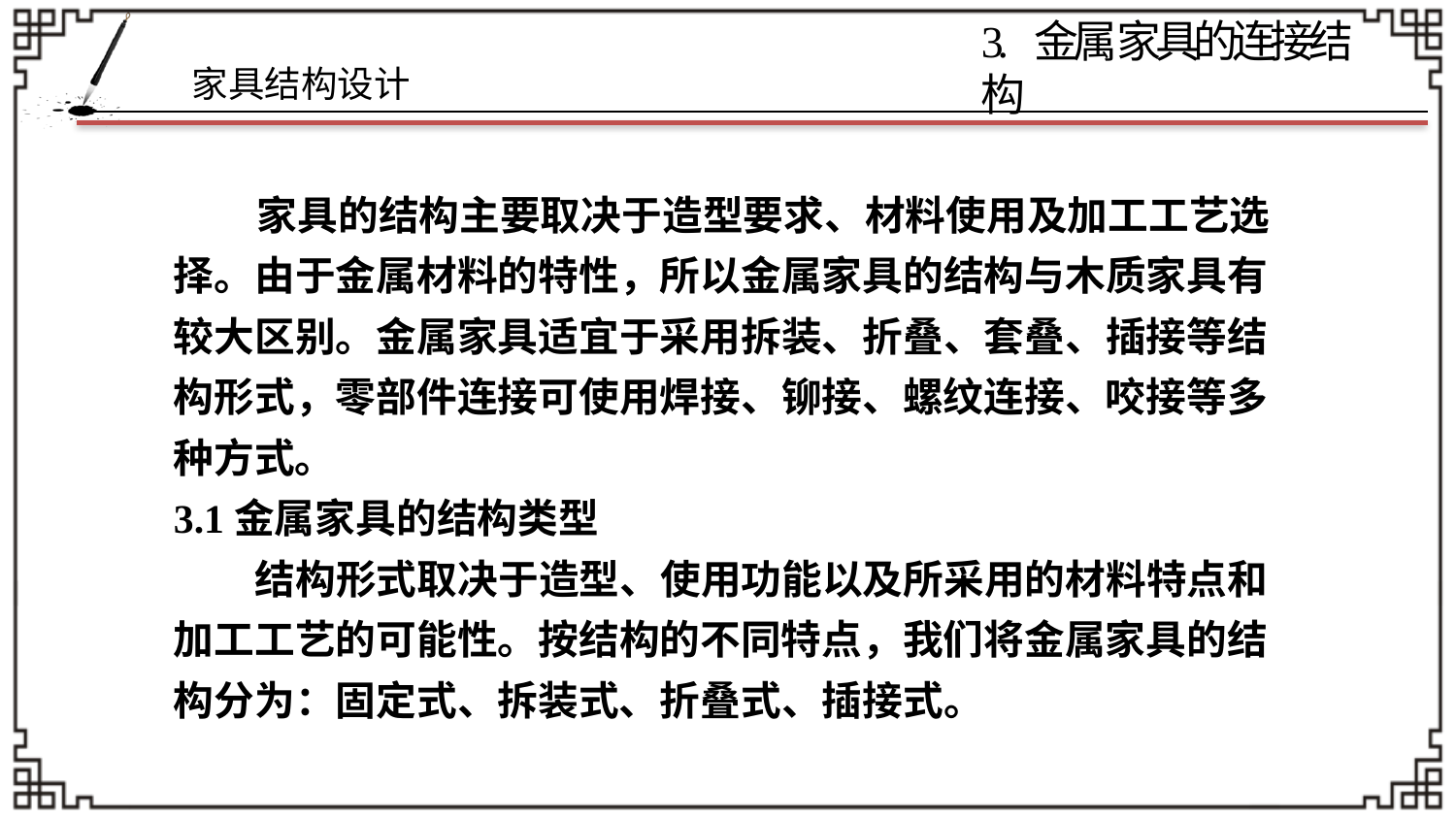

3.   金属家具的连接结构
        家具的结构主要取决于造型要求、材料使用及加工工艺选择。由于金属材料的特性，所以金属家具的结构与木质家具有较大区别。金属家具适宜于采用拆装、折叠、套叠、插接等结构形式，零部件连接可使用焊接、铆接、螺纹连接、咬接等多种方式。
3.1金属家具的结构类型
        结构形式取决于造型、使用功能以及所采用的材料特点和加工工艺的可能性。按结构的不同特点，我们将金属家具的结构分为：固定式、拆装式、折叠式、插接式。